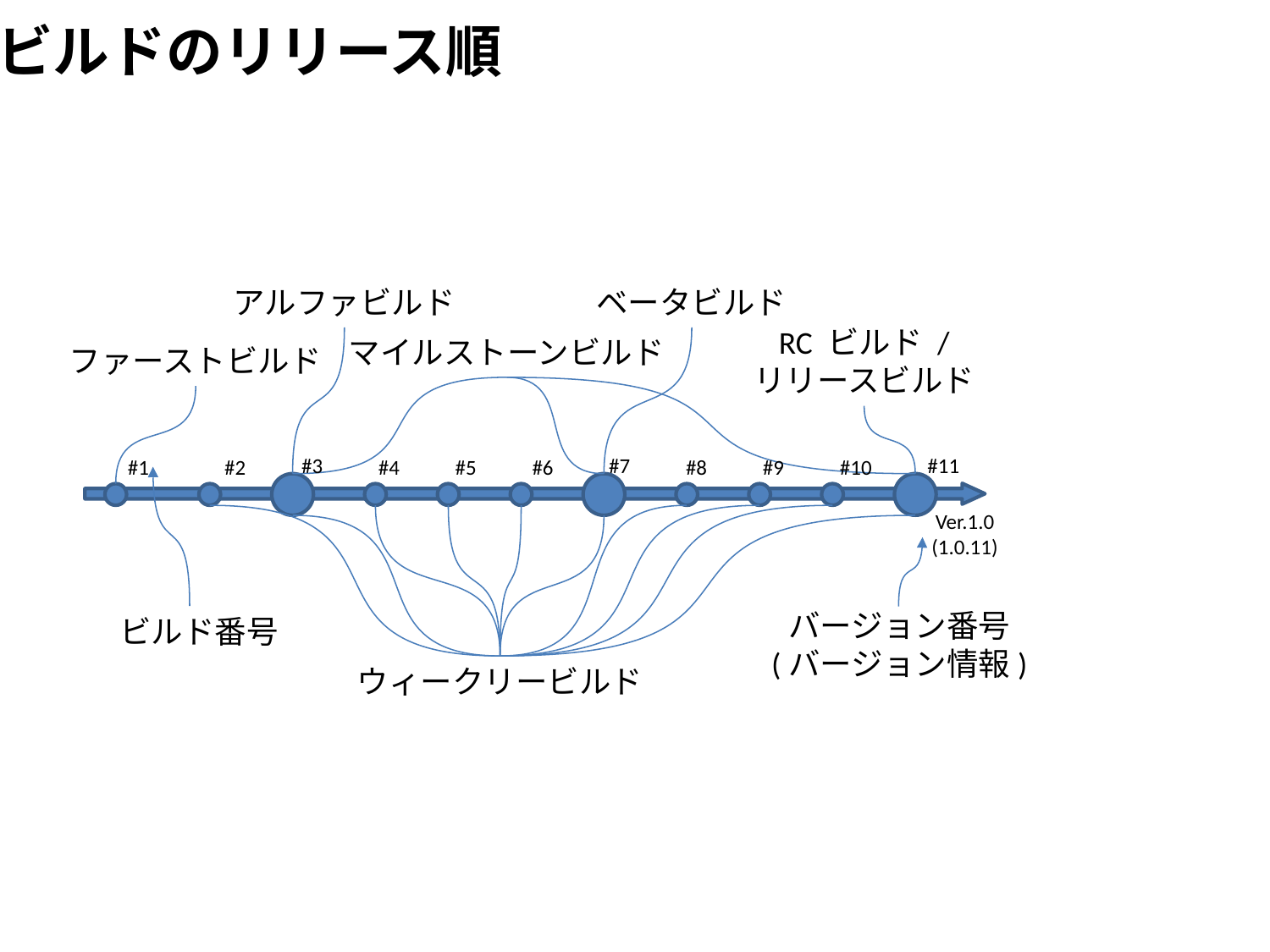

ビルドのリリース順
アルファビルド
ベータビルド
RC ビルド /
リリースビルド
マイルストーンビルド
ファーストビルド
#3
#7
#11
#1
#2
#4
#5
#6
#8
#9
#10

ウィークリービルド
Ver.1.0
(1.0.11)
バージョン番号
(バージョン情報)
ビルド番号